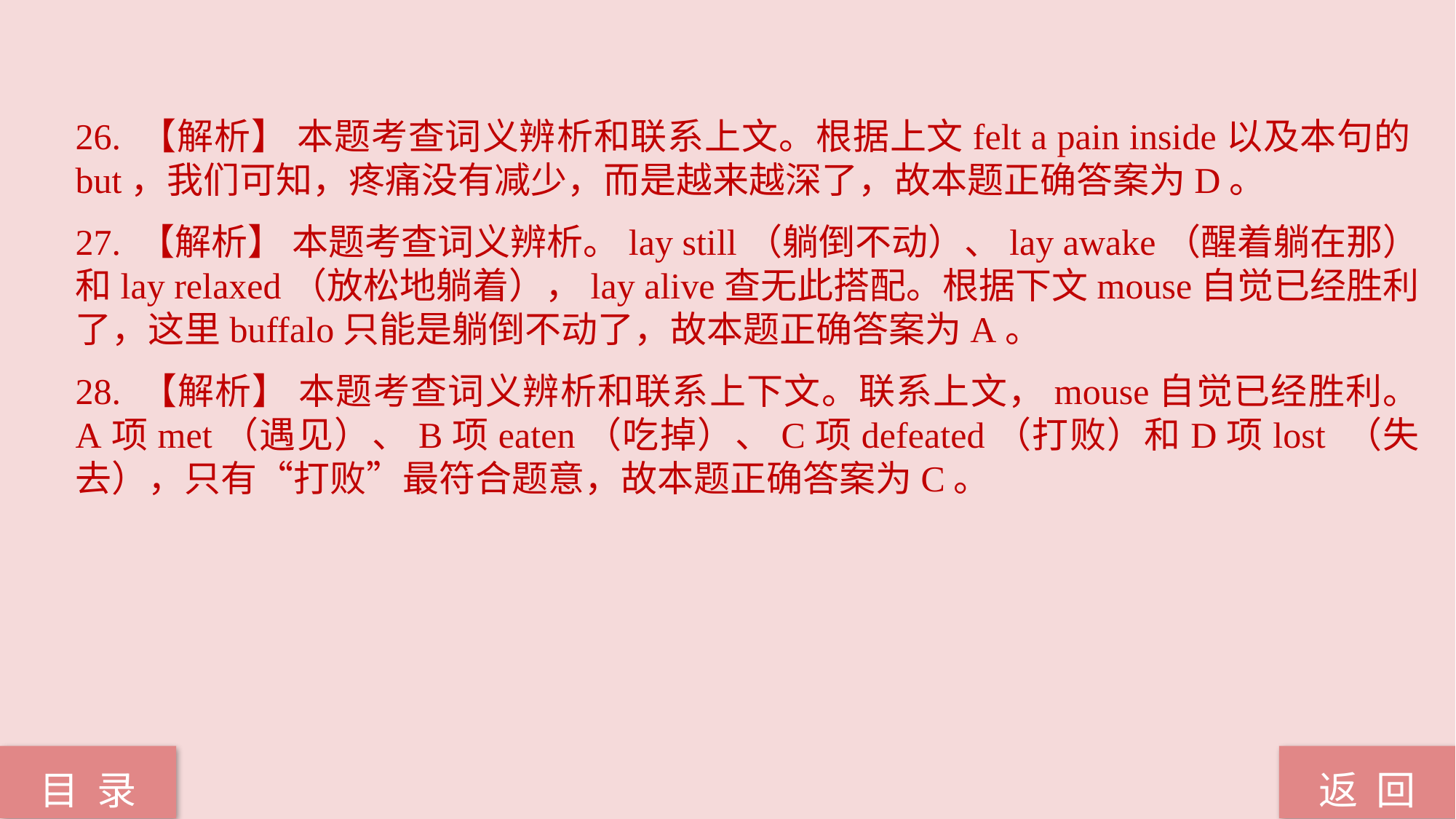

26. 【解析】 本题考查词义辨析和联系上文。根据上文felt a pain inside以及本句的but，我们可知，疼痛没有减少，而是越来越深了，故本题正确答案为D。
27. 【解析】 本题考查词义辨析。lay still（躺倒不动）、lay awake（醒着躺在那）和lay relaxed（放松地躺着），lay alive查无此搭配。根据下文mouse自觉已经胜利了，这里buffalo只能是躺倒不动了，故本题正确答案为A。
28. 【解析】 本题考查词义辨析和联系上下文。联系上文，mouse自觉已经胜利。 A项met（遇见）、B项eaten（吃掉）、C项defeated（打败）和D项lost （失去），只有“打败”最符合题意，故本题正确答案为C。
返  回